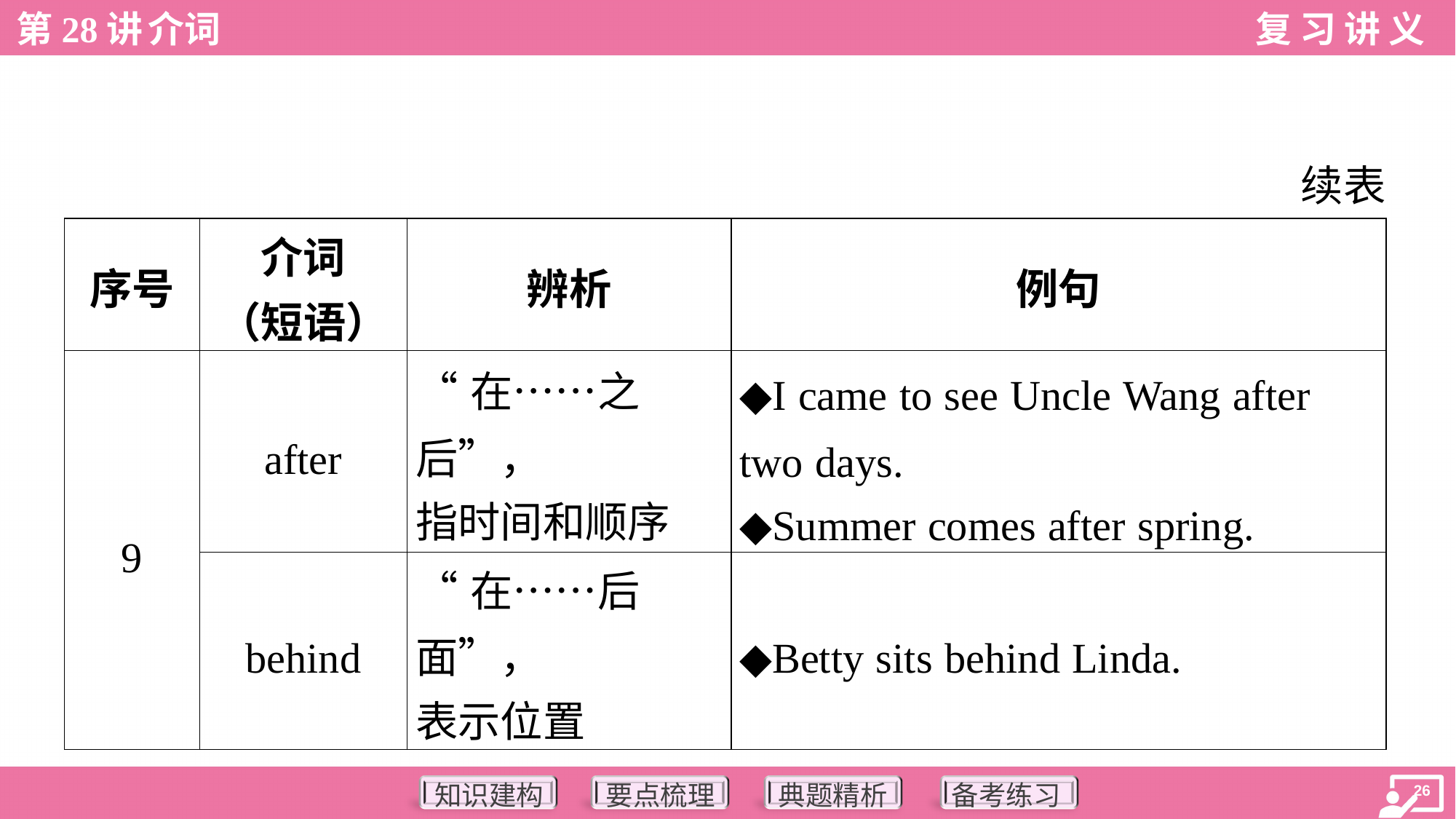

续表
| 序号 | 介词 （短语） | 辨析 | 例句 |
| --- | --- | --- | --- |
| 9 | after | “在……之后”， 指时间和顺序 | ◆I came to see Uncle Wang after two days. ◆Summer comes after spring. |
|  | behind | “在……后面”， 表示位置 | ◆Betty sits behind Linda. |